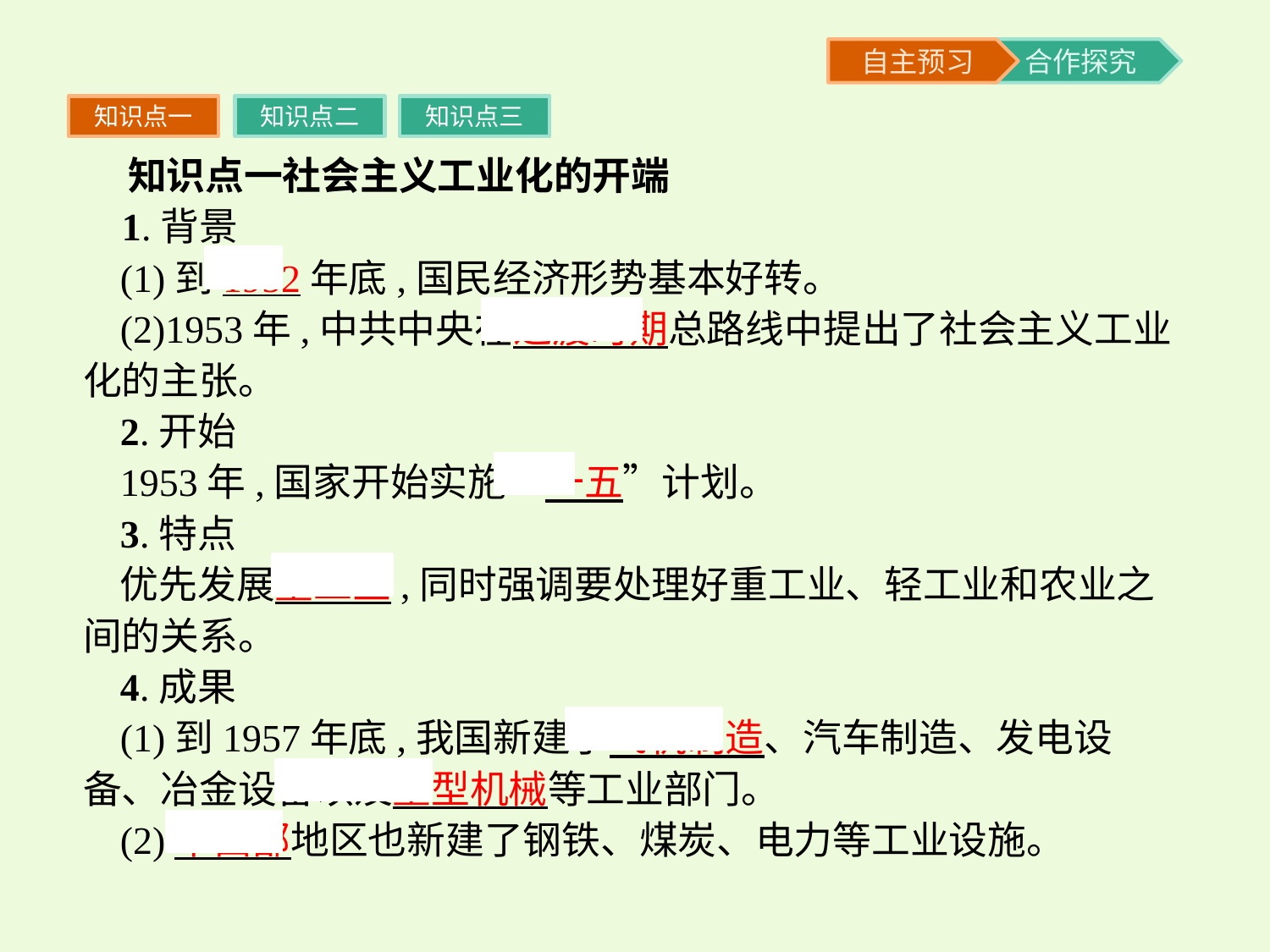

知识点一
知识点二
知识点三
    知识点一社会主义工业化的开端
    1.背景
(1)到1952年底,国民经济形势基本好转。
(2)1953年,中共中央在过渡时期总路线中提出了社会主义工业化的主张。
2.开始
1953年,国家开始实施“一五”计划。
3.特点
优先发展重工业,同时强调要处理好重工业、轻工业和农业之间的关系。
4.成果
(1)到1957年底,我国新建了飞机制造、汽车制造、发电设备、冶金设备以及重型机械等工业部门。
(2)中西部地区也新建了钢铁、煤炭、电力等工业设施。